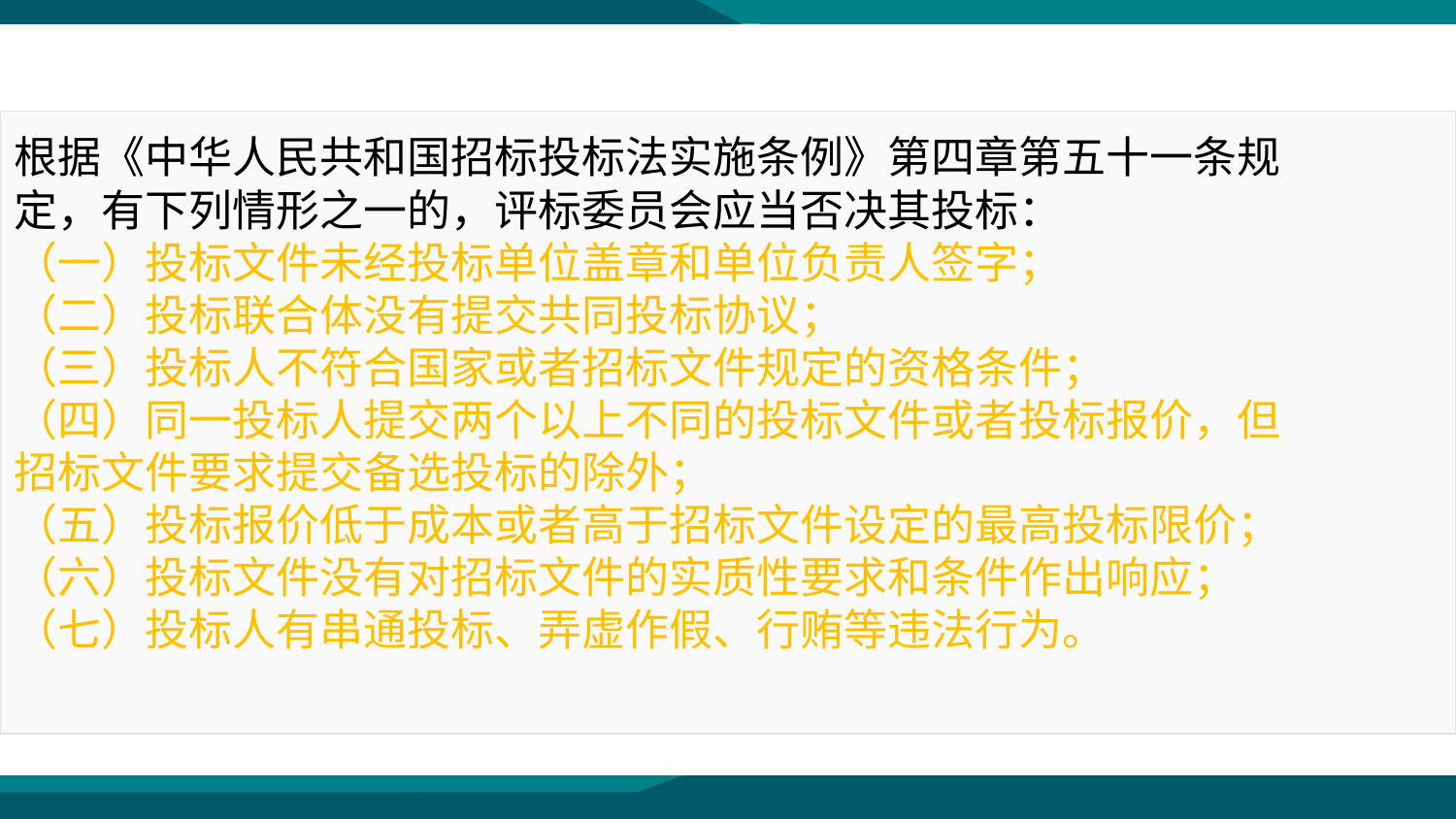

根据《中华人民共和国招标投标法实施条例》第四章第五十一条规定，有下列情形之一的，评标委员会应当否决其投标：
（一）投标文件未经投标单位盖章和单位负责人签字；
（二）投标联合体没有提交共同投标协议；
（三）投标人不符合国家或者招标文件规定的资格条件；
（四）同一投标人提交两个以上不同的投标文件或者投标报价，但招标文件要求提交备选投标的除外；
（五）投标报价低于成本或者高于招标文件设定的最高投标限价；
（六）投标文件没有对招标文件的实质性要求和条件作出响应；
（七）投标人有串通投标、弄虚作假、行贿等违法行为。